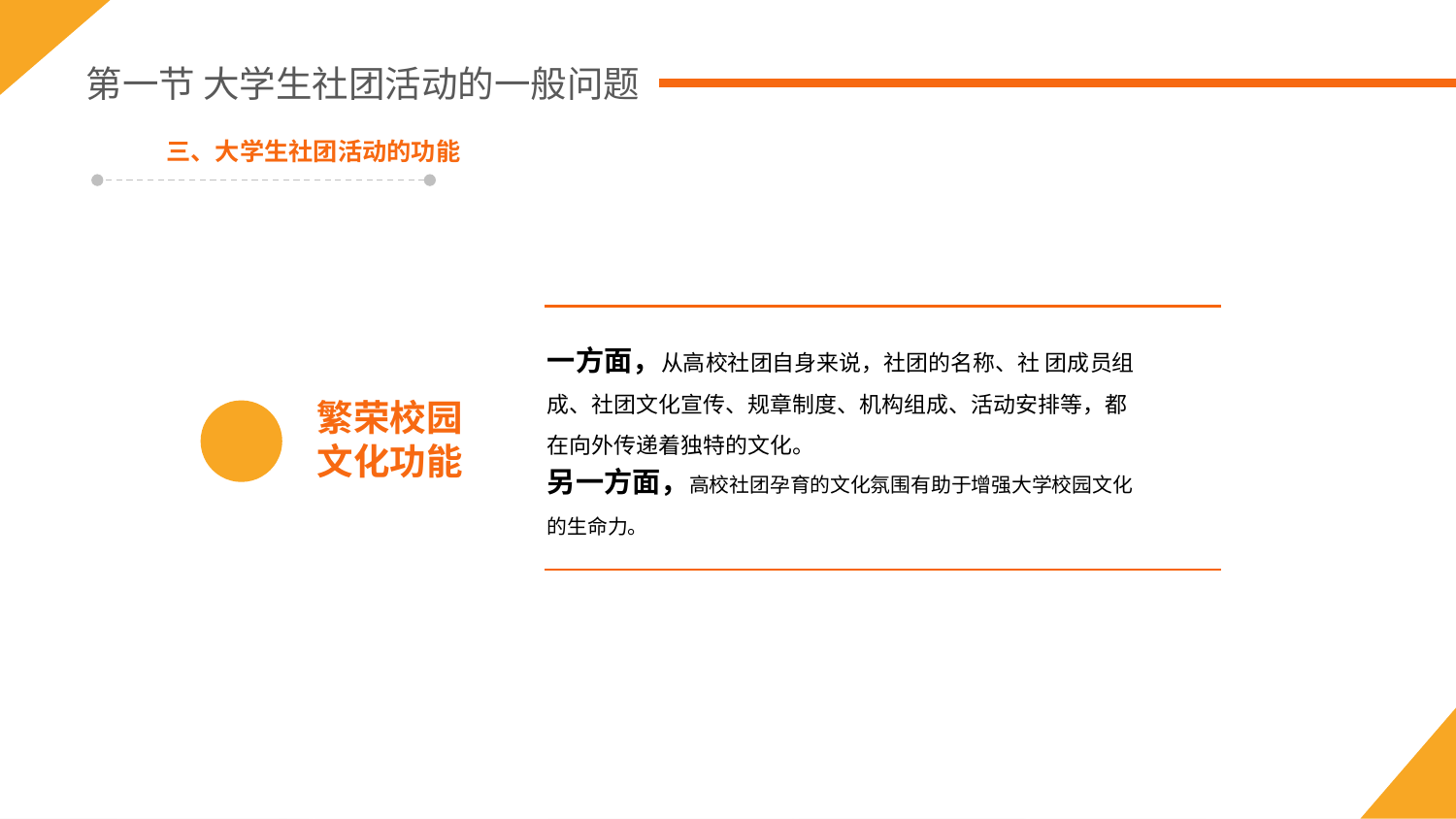

第一节 大学生社团活动的一般问题
三、大学生社团活动的功能
一方面，从高校社团自身来说，社团的名称、社 团成员组成、社团文化宣传、规章制度、机构组成、活动安排等，都在向外传递着独特的文化。
另一方面，高校社团孕育的文化氛围有助于增强大学校园文化的生命力。

繁荣校园
文化功能